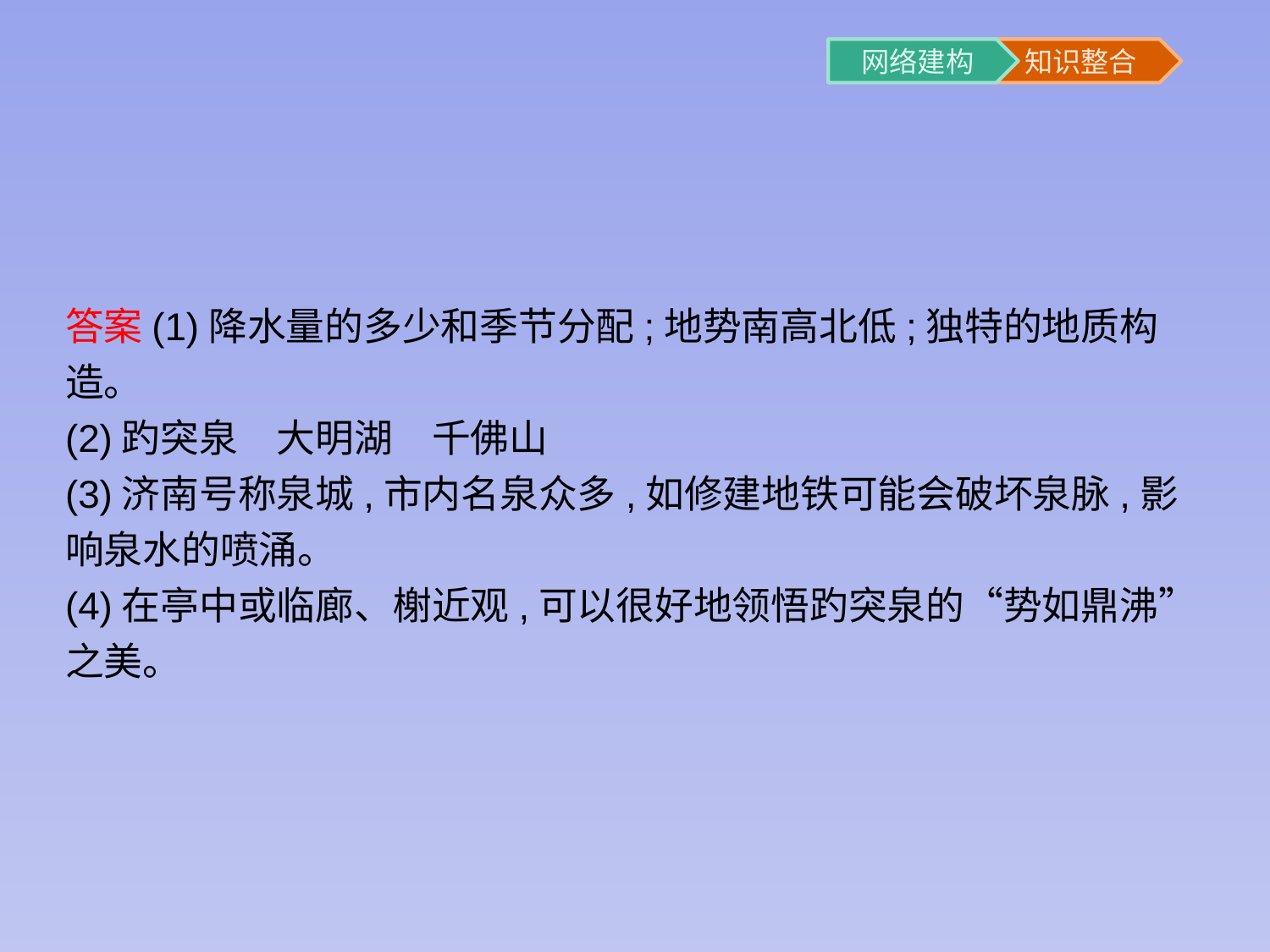

答案(1)降水量的多少和季节分配;地势南高北低;独特的地质构造。
(2)趵突泉　大明湖　千佛山
(3)济南号称泉城,市内名泉众多,如修建地铁可能会破坏泉脉,影响泉水的喷涌。
(4)在亭中或临廊、榭近观,可以很好地领悟趵突泉的“势如鼎沸”之美。